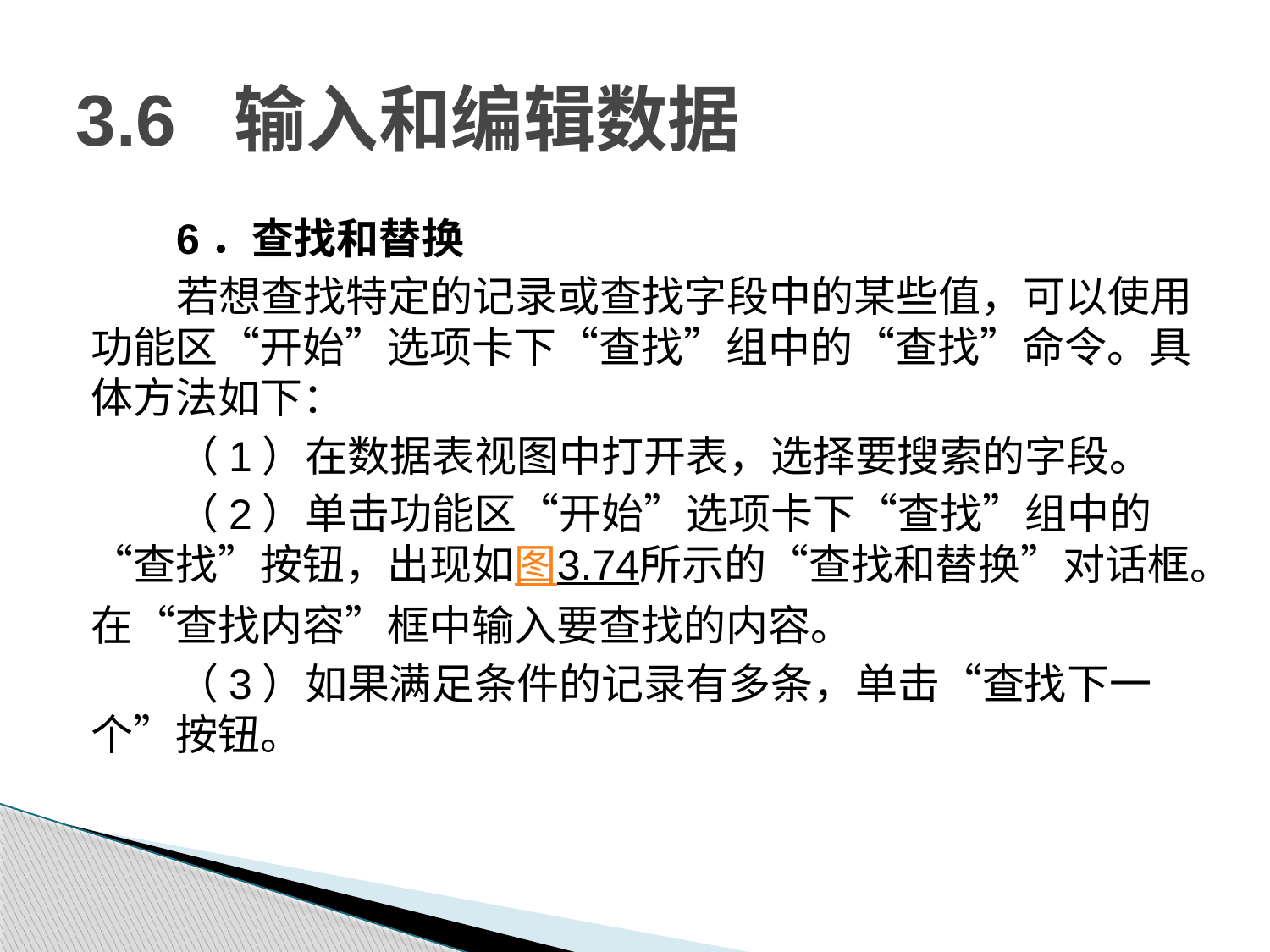

# 3.6  输入和编辑数据
6．查找和替换
若想查找特定的记录或查找字段中的某些值，可以使用功能区“开始”选项卡下“查找”组中的“查找”命令。具体方法如下：
（1）在数据表视图中打开表，选择要搜索的字段。
（2）单击功能区“开始”选项卡下“查找”组中的“查找”按钮，出现如图3.74所示的“查找和替换”对话框。在“查找内容”框中输入要查找的内容。
（3）如果满足条件的记录有多条，单击“查找下一个”按钮。